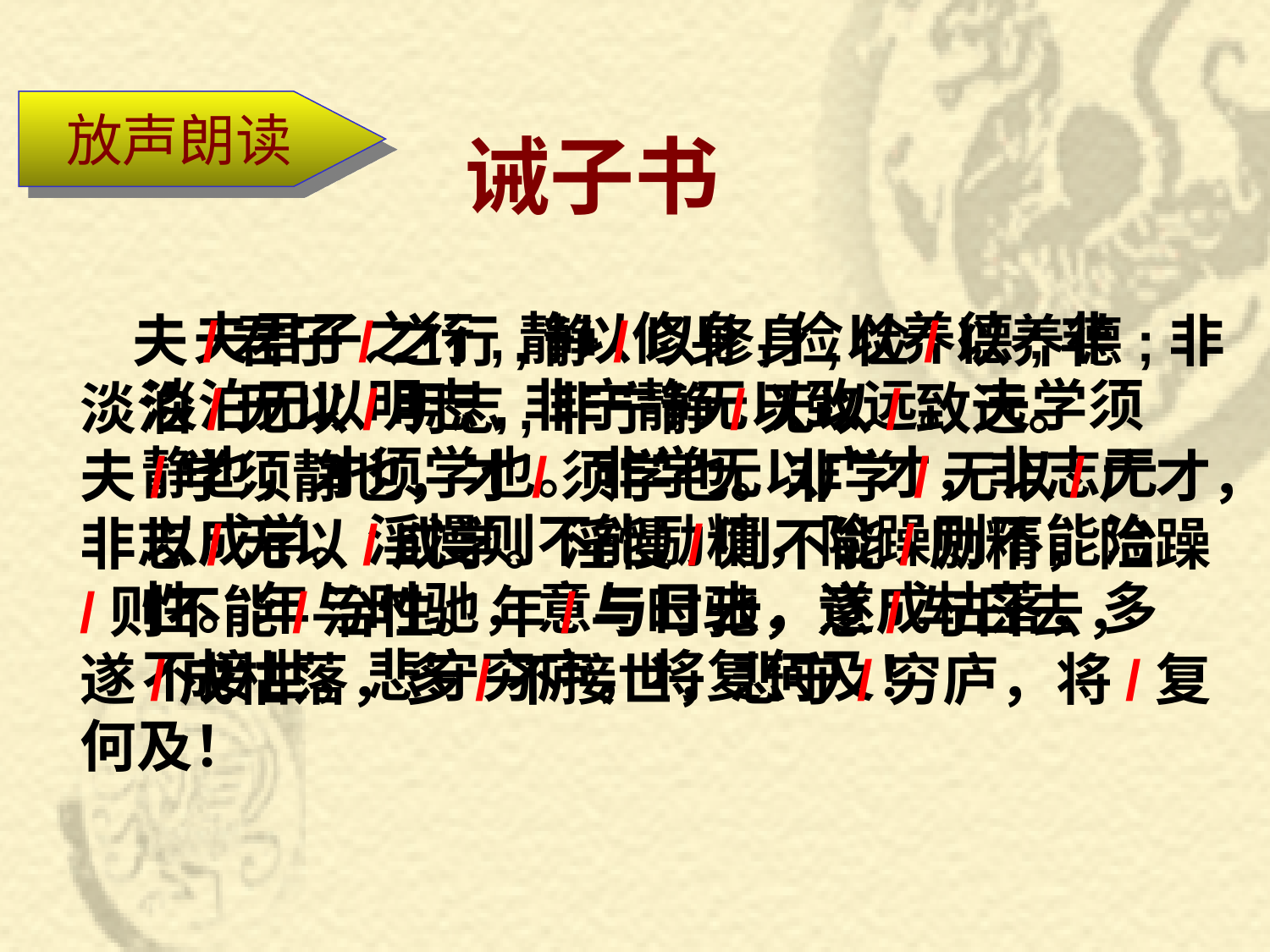

放声朗读
   夫/君子/之行,静/以修身,俭/以养德;非淡泊/无以/明志,非宁静/无以/致远。夫/学须静也，才/须学也。非学/无以/广才，非志/无以/成学。淫慢/则不能/励精，险躁/则不能/治性。年/与时驰，意/与日去，遂/成枯落，多/不接世，悲守/穷庐，将/复何及！

朗读美文
   夫君子之行,静以修身,俭以养德;非淡泊无以明志,非宁静无以致远。夫学须静也，才须学也。非学无以广才，非志无以成学。淫慢则不能励精，险躁则不能治性。年与时驰，意与日去，遂成枯落，多不接世，悲守穷庐，将复何及！

      诫子书